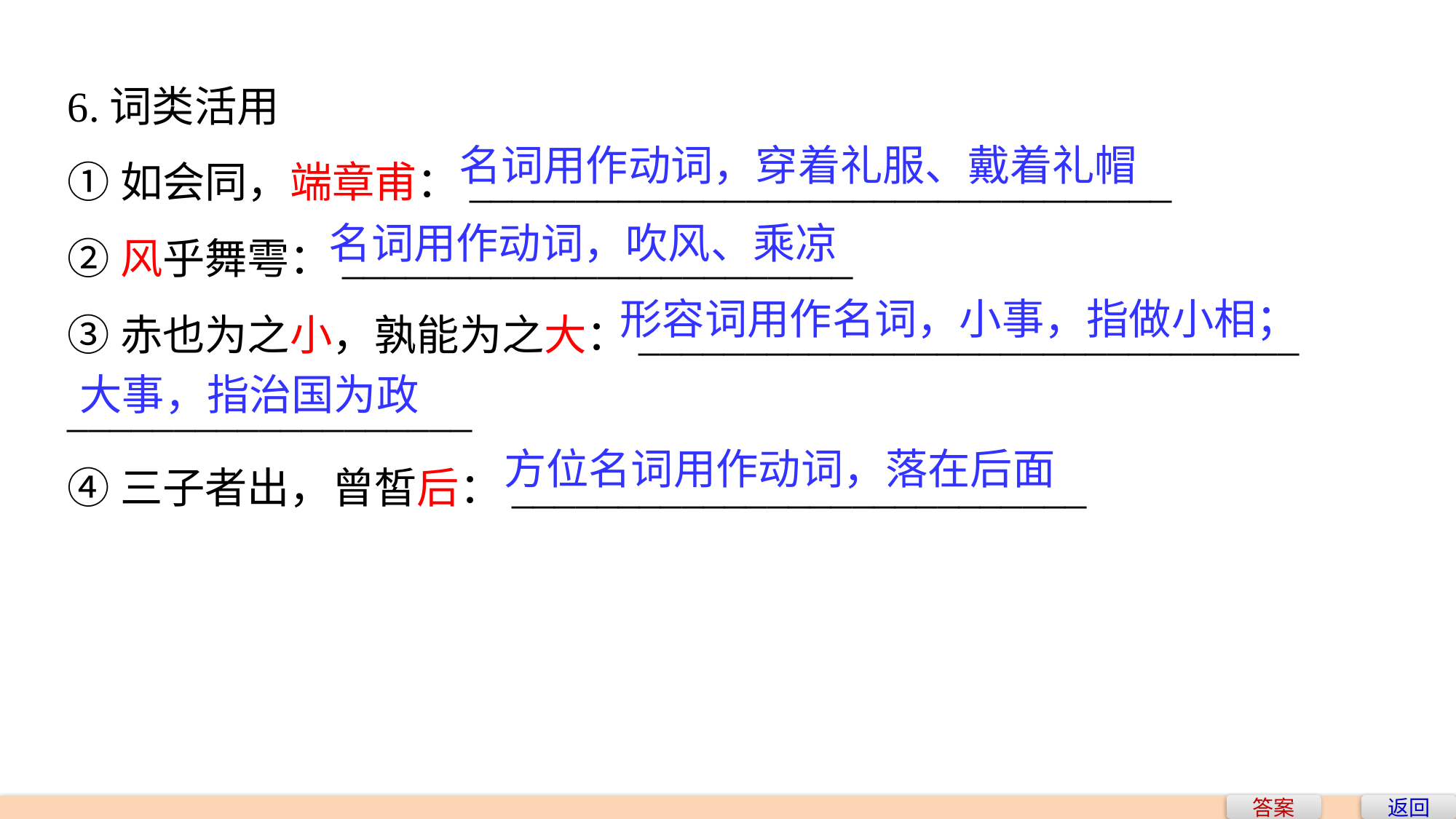

6.词类活用
①如会同，端章甫：_________________________________
②风乎舞雩：________________________
③赤也为之小，孰能为之大：_______________________________
___________________
④三子者出，曾皙后：___________________________
名词用作动词，穿着礼服、戴着礼帽
名词用作动词，吹风、乘凉
形容词用作名词，小事，指做小相；
大事，指治国为政
方位名词用作动词，落在后面
答案
返回